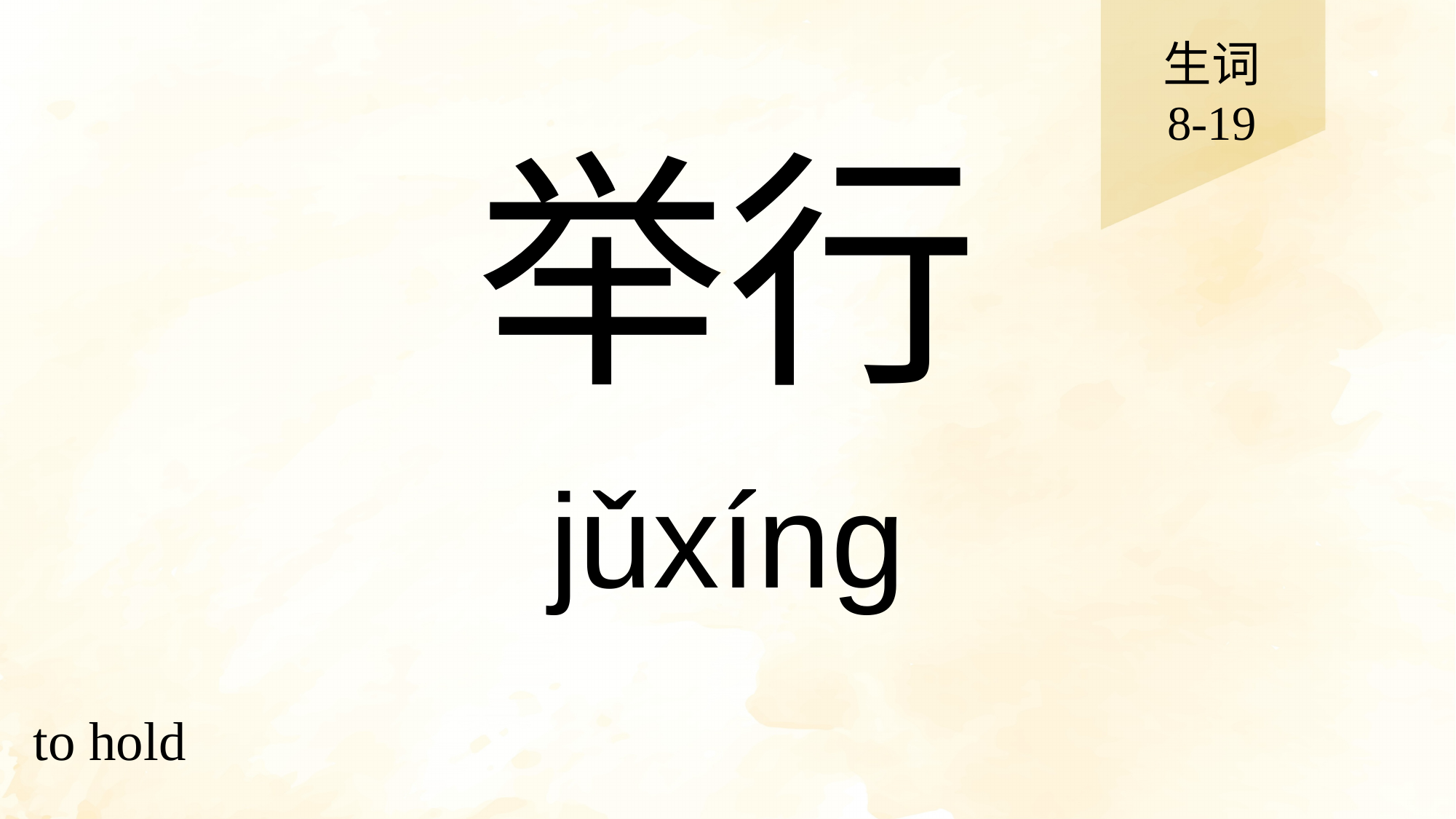

生词
8-19
# 举行
jǔxíng
to hold